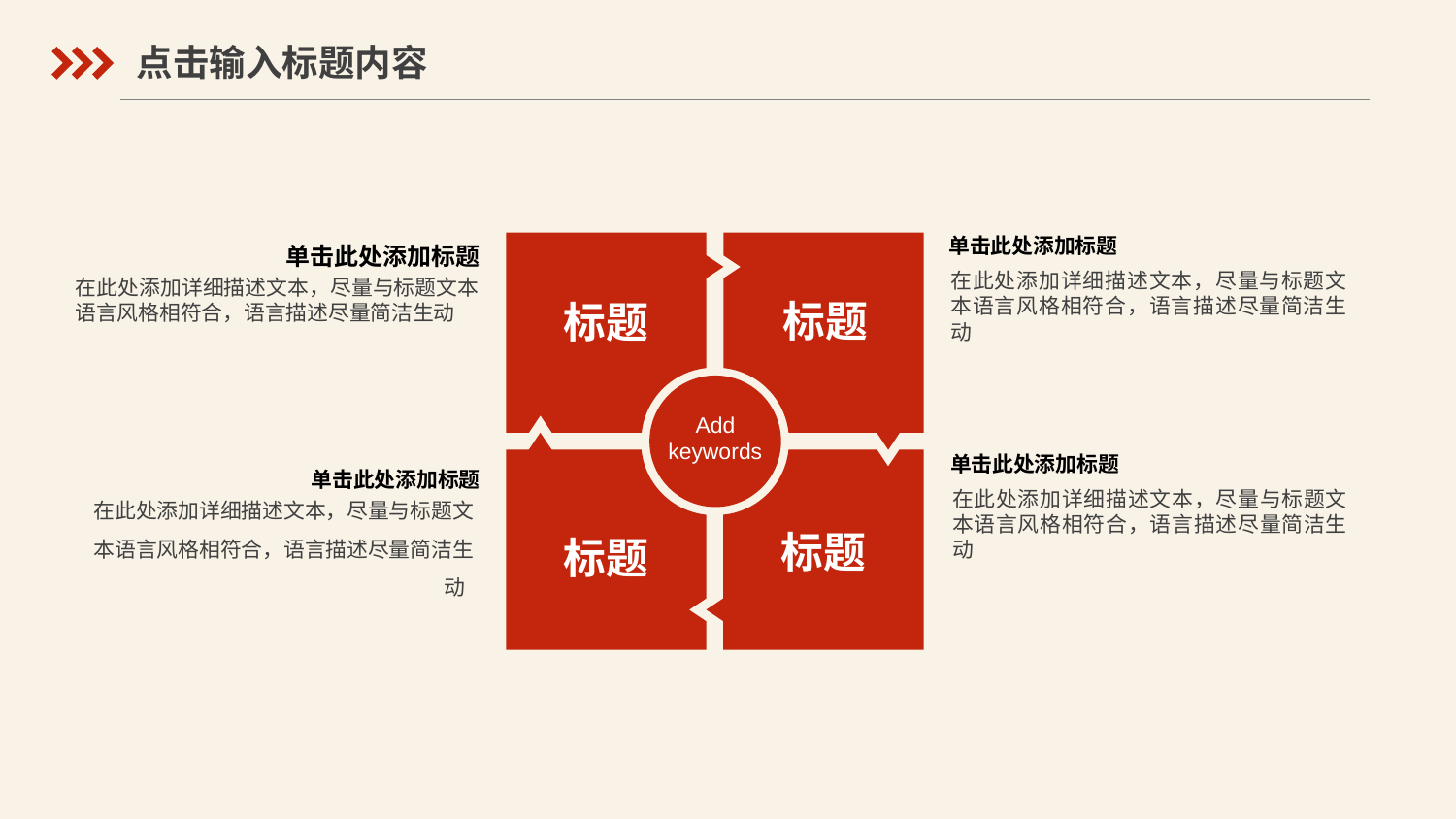

点击输入标题内容

单击此处添加标题
在此处添加详细描述文本，尽量与标题文本语言风格相符合，语言描述尽量简洁生动

标题

标题

标题

标题
单击此处添加标题
在此处添加详细描述文本，尽量与标题文本语言风格相符合，语言描述尽量简洁生动

Add keywords
单击此处添加标题
在此处添加详细描述文本，尽量与标题文本语言风格相符合，语言描述尽量简洁生动
单击此处添加标题
在此处添加详细描述文本，尽量与标题文本语言风格相符合，语言描述尽量简洁生动